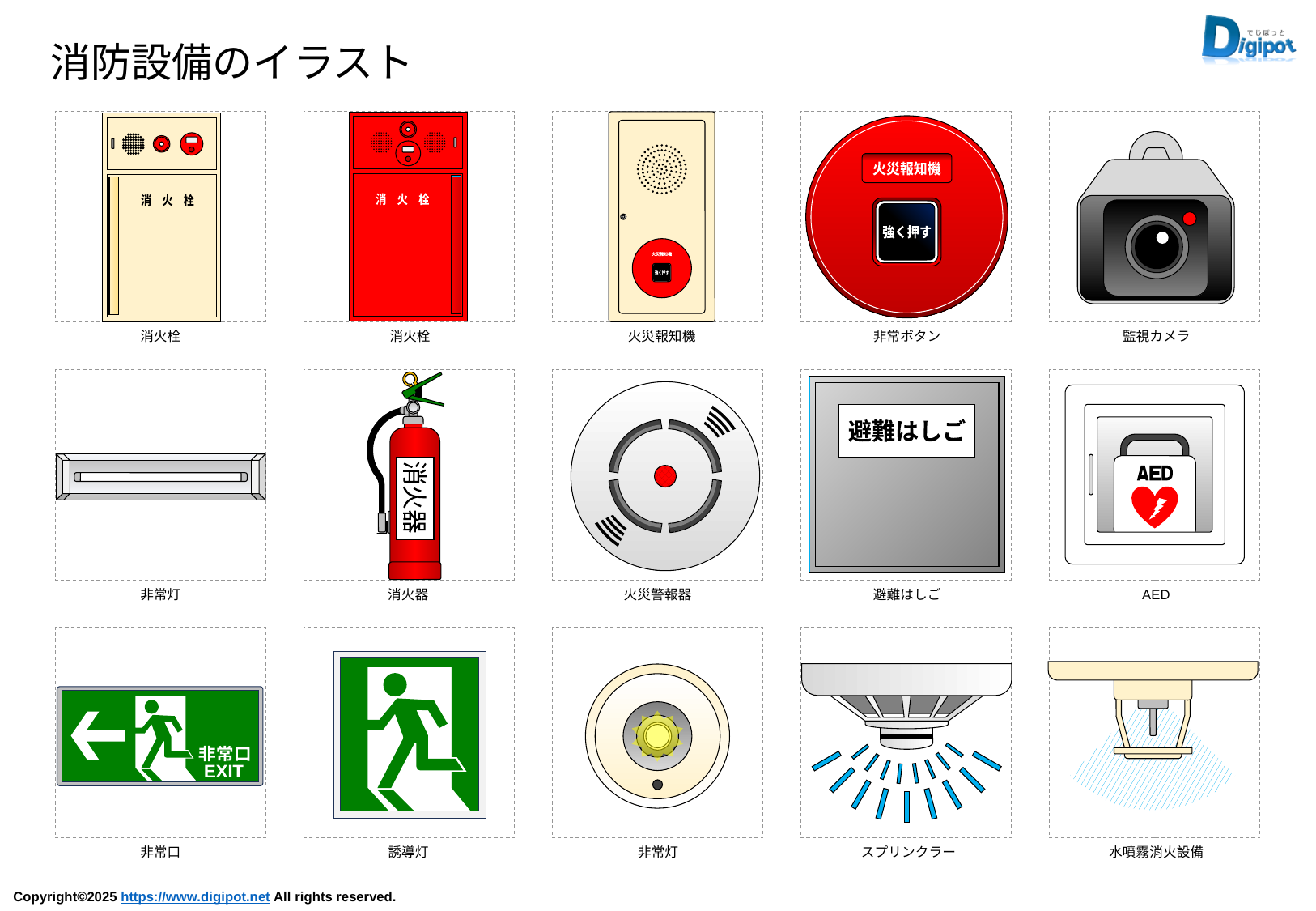

消防設備のイラスト

火災報知機

強く押す

消　火　栓

消　火　栓

火災報知機

強く押す

消火栓
消火栓
火災報知機
非常ボタン
監視カメラ

消火器

避難はしご

非常灯
消火器
火災警報器
避難はしご
AED

非常口
EXIT
非常口
誘導灯
非常灯
スプリンクラー
水噴霧消火設備